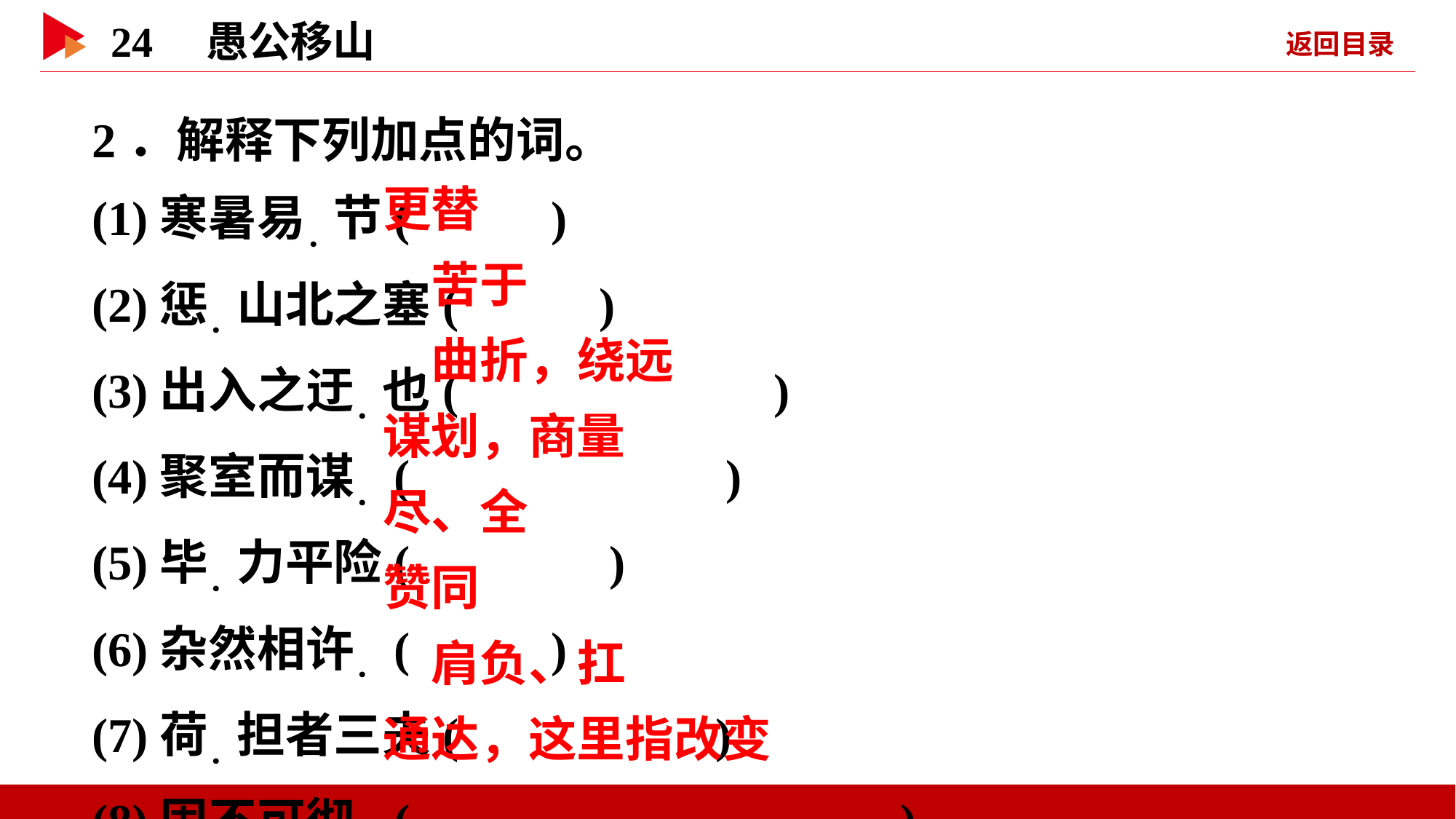

2．解释下列加点的词。
(1)寒暑易．节(      )
(2)惩．山北之塞(      )
(3)出入之迂．也(            )
(4)聚室而谋．(            )
(5)毕．力平险(        )
(6)杂然相许．(      )
(7)荷．担者三夫(          )
(8)固不可彻．(                  )
 更替
 苦于
 曲折，绕远
 谋划，商量
 尽、全
 赞同
 肩负、扛
 通达，这里指改变